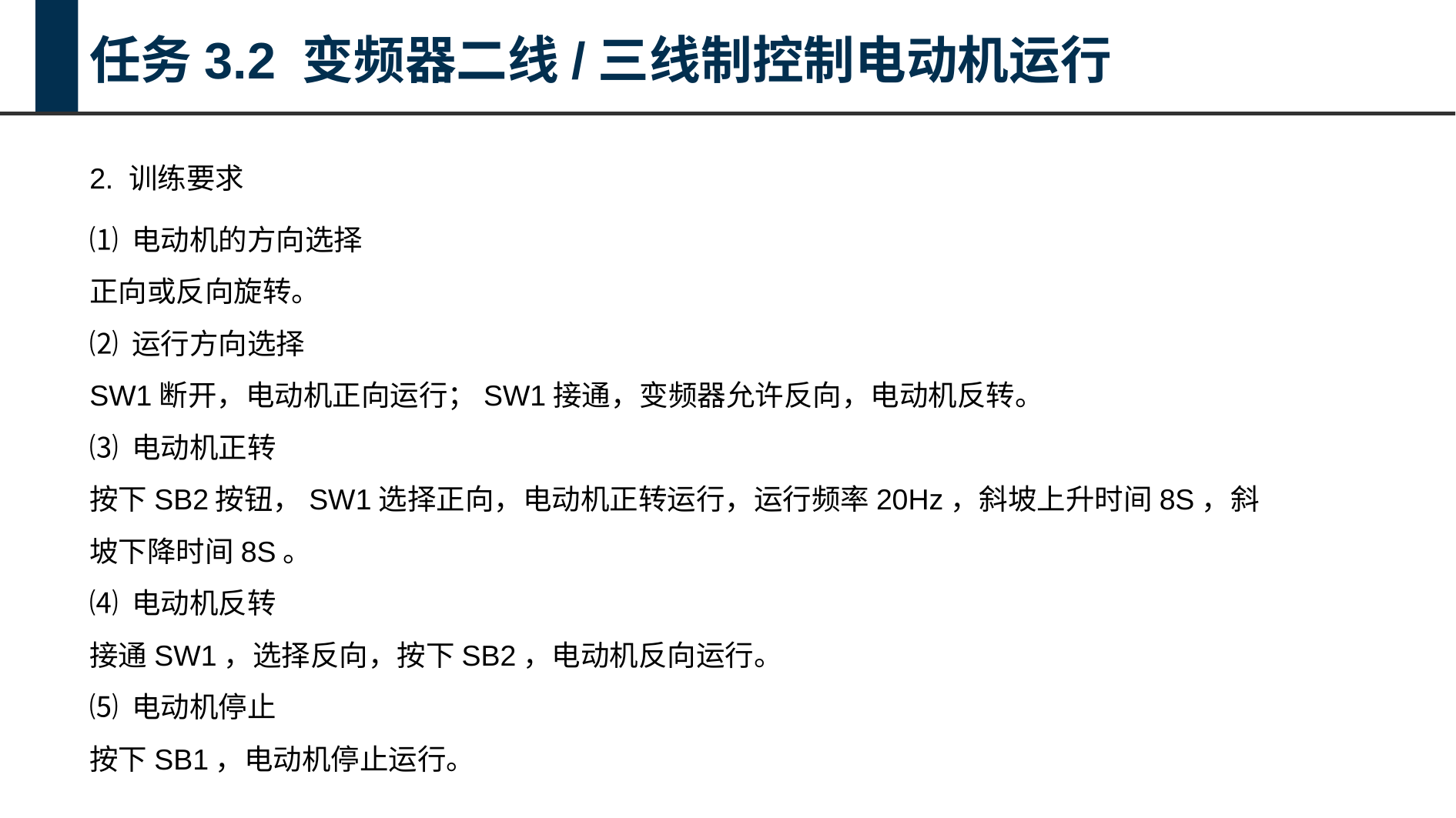

任务3.2 变频器二线/三线制控制电动机运行
2. 训练要求
⑴ 电动机的方向选择
正向或反向旋转。
⑵ 运行方向选择
SW1断开，电动机正向运行；SW1接通，变频器允许反向，电动机反转。
⑶ 电动机正转
按下SB2按钮，SW1选择正向，电动机正转运行，运行频率20Hz，斜坡上升时间8S，斜
坡下降时间8S。
⑷ 电动机反转
接通SW1，选择反向，按下SB2，电动机反向运行。
⑸ 电动机停止
按下SB1，电动机停止运行。